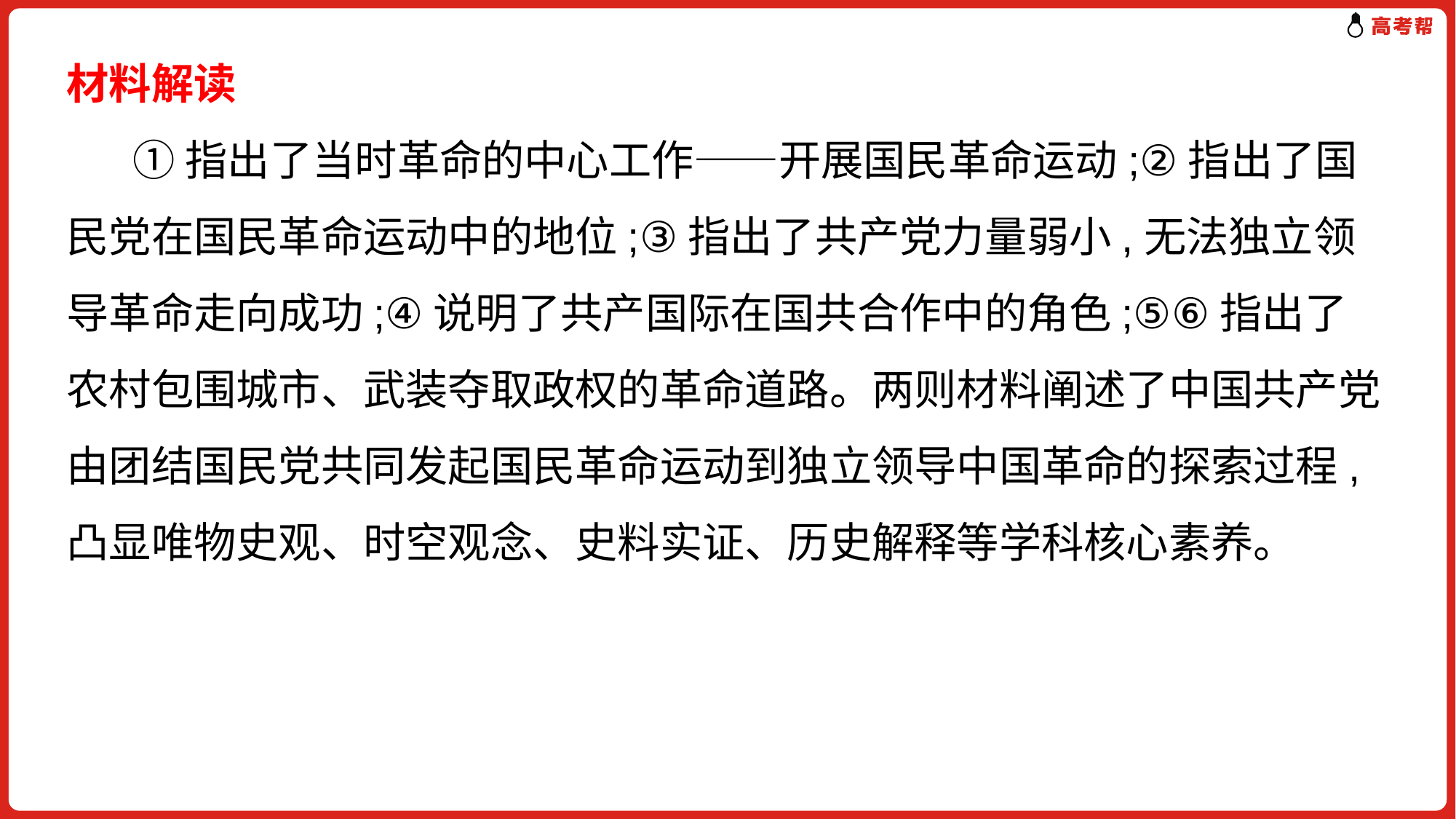

材料解读
       ①指出了当时革命的中心工作——开展国民革命运动;②指出了国民党在国民革命运动中的地位;③指出了共产党力量弱小,无法独立领导革命走向成功;④说明了共产国际在国共合作中的角色;⑤⑥指出了农村包围城市、武装夺取政权的革命道路。两则材料阐述了中国共产党由团结国民党共同发起国民革命运动到独立领导中国革命的探索过程,凸显唯物史观、时空观念、史料实证、历史解释等学科核心素养。